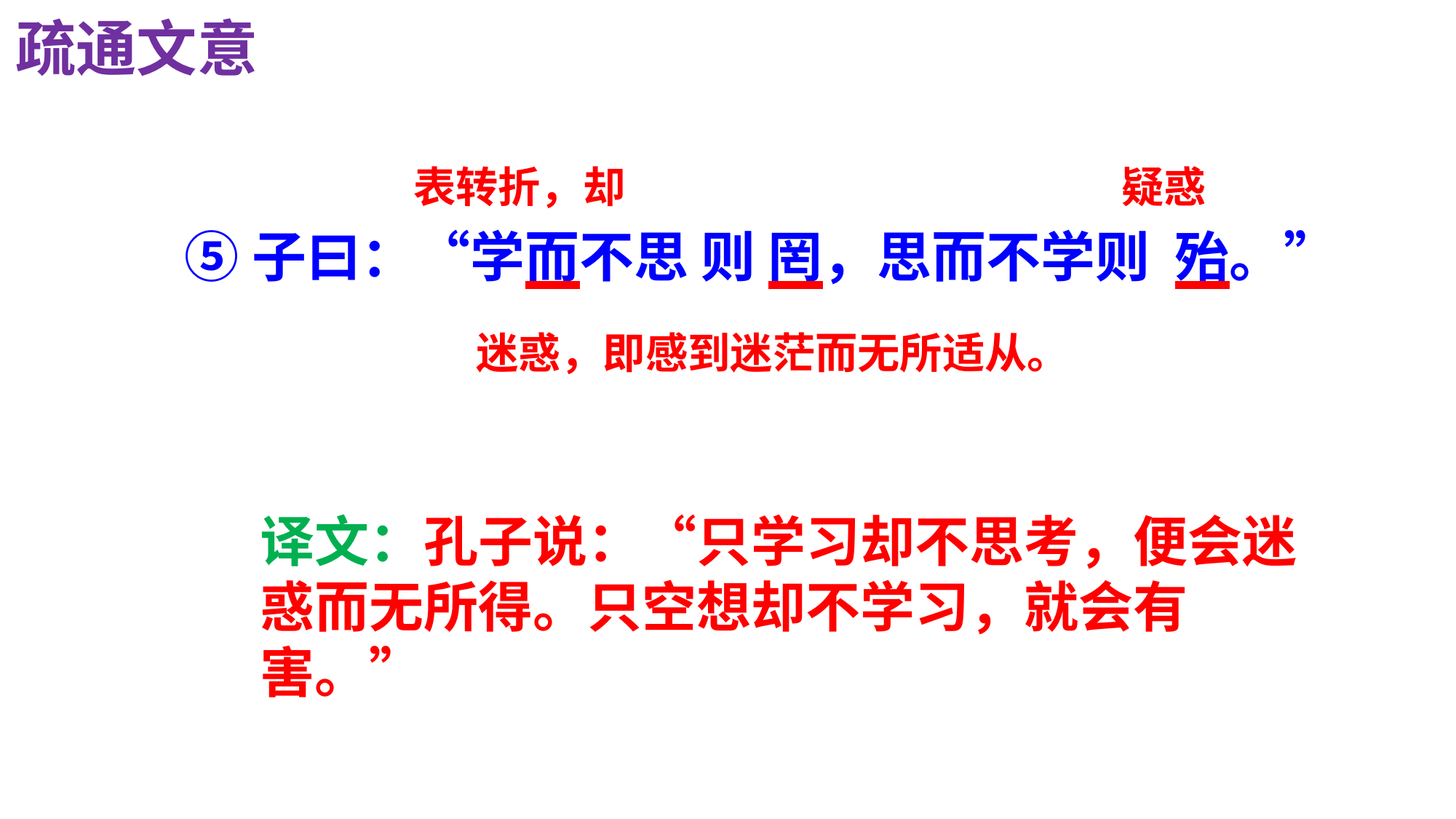

疏通文意
表转折，却
疑惑
⑤子曰：“学而不思 则 罔，思而不学则  殆。”

迷惑，即感到迷茫而无所适从。
译文：孔子说：“只学习却不思考，便会迷惑而无所得。只空想却不学习，就会有害。”